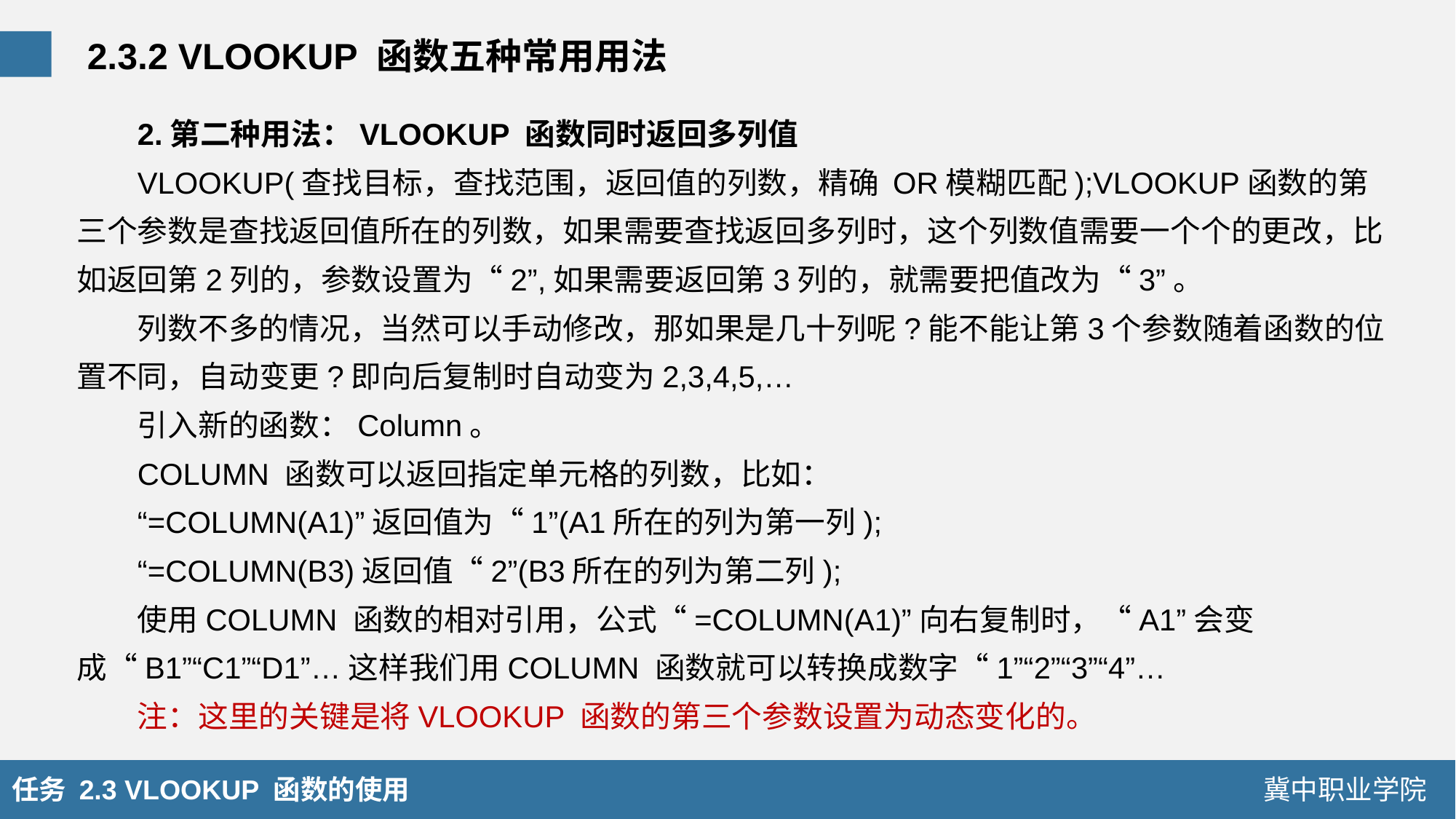

2.3.2 VLOOKUP 函数五种常用用法
2.第二种用法：VLOOKUP 函数同时返回多列值
VLOOKUP(查找目标，查找范围，返回值的列数，精确 OR模糊匹配);VLOOKUP函数的第三个参数是查找返回值所在的列数，如果需要查找返回多列时，这个列数值需要一个个的更改，比如返回第2列的，参数设置为“2”,如果需要返回第3列的，就需要把值改为“3”。
列数不多的情况，当然可以手动修改，那如果是几十列呢?能不能让第3个参数随着函数的位置不同，自动变更?即向后复制时自动变为2,3,4,5,…
引入新的函数：Column。
COLUMN 函数可以返回指定单元格的列数，比如：
“=COLUMN(A1)”返回值为“1”(A1所在的列为第一列);
“=COLUMN(B3)返回值“2”(B3所在的列为第二列);
使用COLUMN 函数的相对引用，公式“=COLUMN(A1)”向右复制时，“A1”会变成“B1”“C1”“D1”…这样我们用COLUMN 函数就可以转换成数字“1”“2”“3”“4”…
注：这里的关键是将VLOOKUP 函数的第三个参数设置为动态变化的。

任务 2.3 VLOOKUP 函数的使用
冀中职业学院